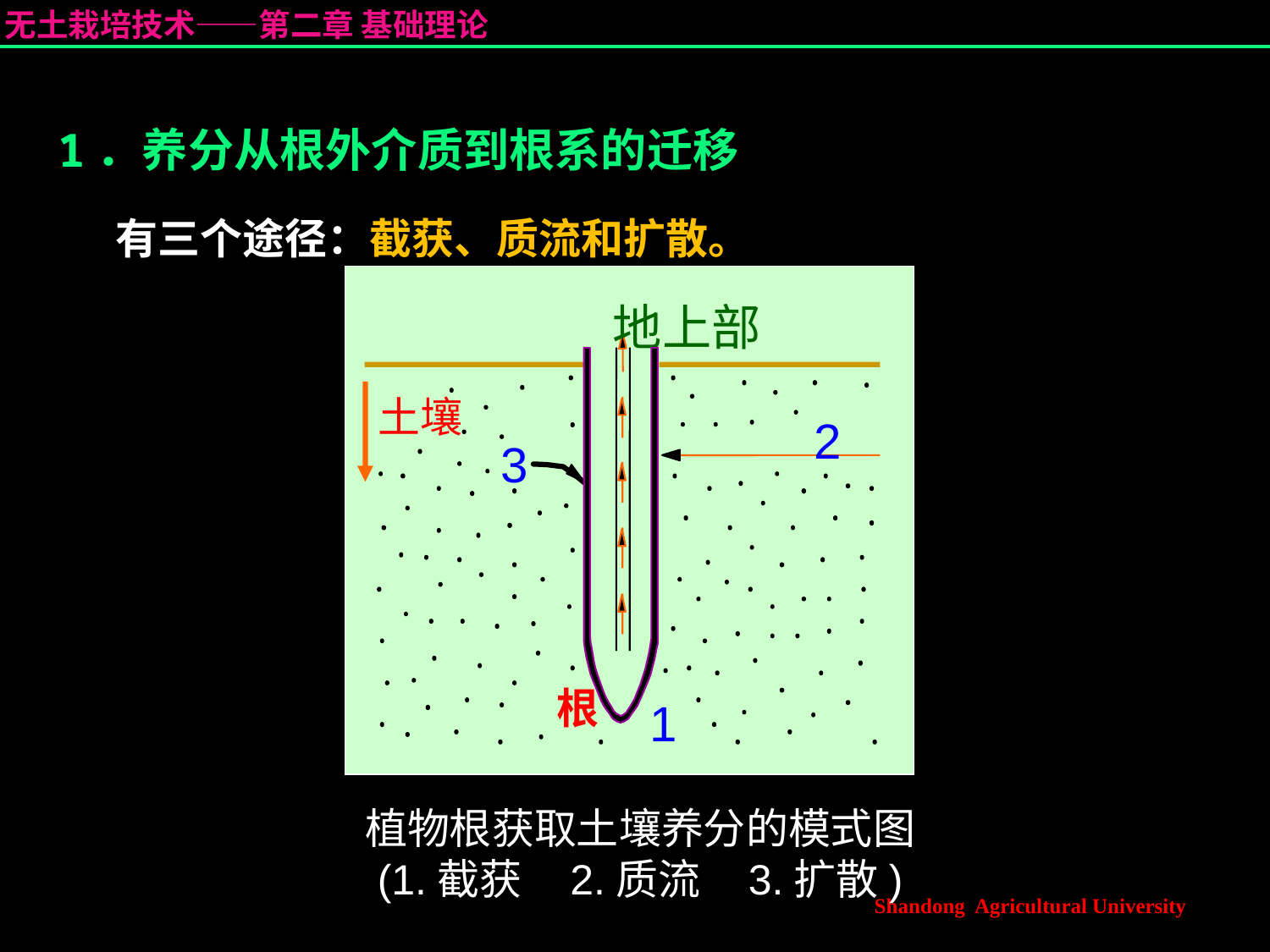

1．养分从根外介质到根系的迁移
     有三个途径：截获、质流和扩散。

地上部

土壤

2

3

根

1

植物根获取土壤养分的模式图
(1.截获    2.质流    3.扩散)